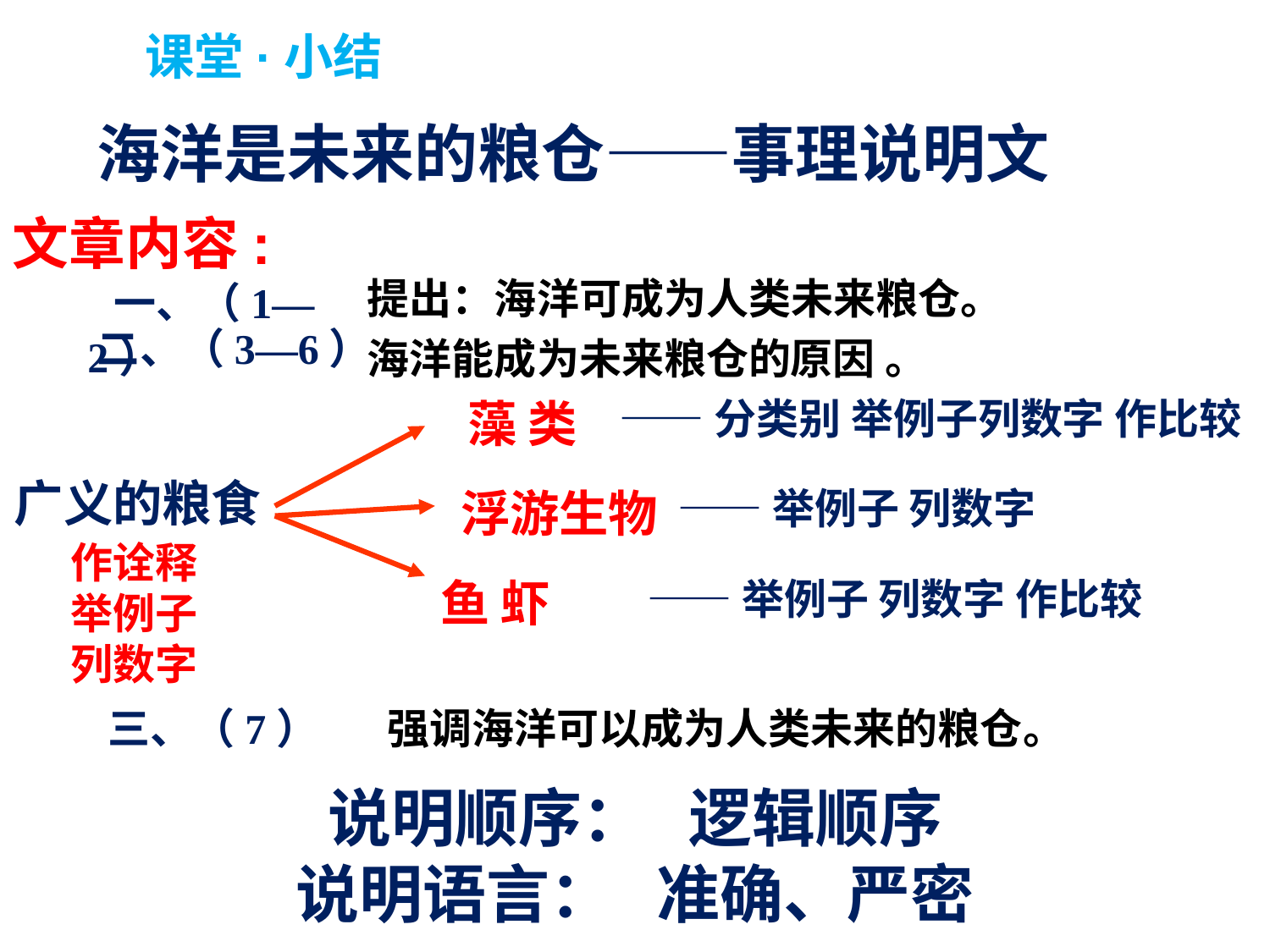

课堂·小结
海洋是未来的粮仓——事理说明文
文章内容:
 一、（1—2）
提出：海洋可成为人类未来粮仓。

二、（3—6）
海洋能成为未来粮仓的原因 。
藻 类
——分类别 举例子列数字 作比较

广义的粮食
浮游生物
——举例子 列数字

作诠释
举例子
列数字
鱼 虾
——举例子 列数字 作比较
三、（7）
强调海洋可以成为人类未来的粮仓。
说明顺序：   逻辑顺序
说明语言：   准确、严密